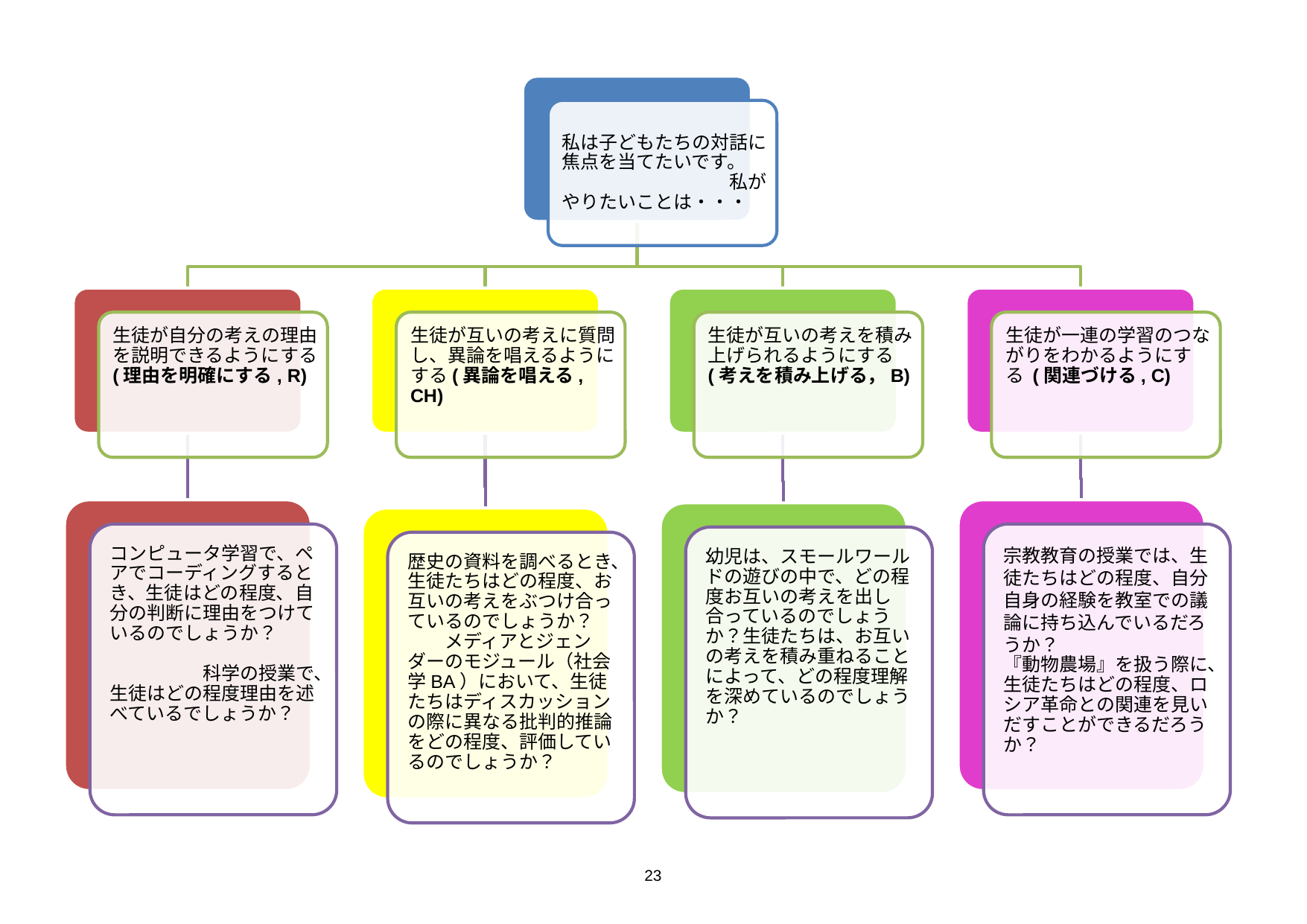

私は子どもたちの対話に焦点を当てたいです。　　　　　　　　　　私がやりたいことは・・・
生徒が自分の考えの理由を説明できるようにする(理由を明確にする, R)

コンピュータ学習で、ペアでコーディングするとき、生徒はどの程度、自分の判断に理由をつけているのでしょうか？　　　　　　　　　　　　　　　　　　科学の授業で、生徒はどの程度理由を述べているでしょうか？
生徒が互いの考えに質問し、異論を唱えるようにする(異論を唱える, CH)
歴史の資料を調べるとき、生徒たちはどの程度、お互いの考えをぶつけ合っているのでしょうか？　　　メディアとジェンダーのモジュール（社会学BA）において、生徒たちはディスカッションの際に異なる批判的推論をどの程度、評価しているのでしょうか？
生徒が互いの考えを積み上げられるようにする (考えを積み上げる，B)
幼児は、スモールワールドの遊びの中で、どの程度お互いの考えを出し合っているのでしょうか？生徒たちは、お互いの考えを積み重ねることによって、どの程度理解を深めているのでしょうか？
生徒が一連の学習のつながりをわかるようにする (関連づける, C)
宗教教育の授業では、生徒たちはどの程度、自分自身の経験を教室での議論に持ち込んでいるだろうか？
『動物農場』を扱う際に、生徒たちはどの程度、ロシア革命との関連を見いだすことができるだろうか？
23